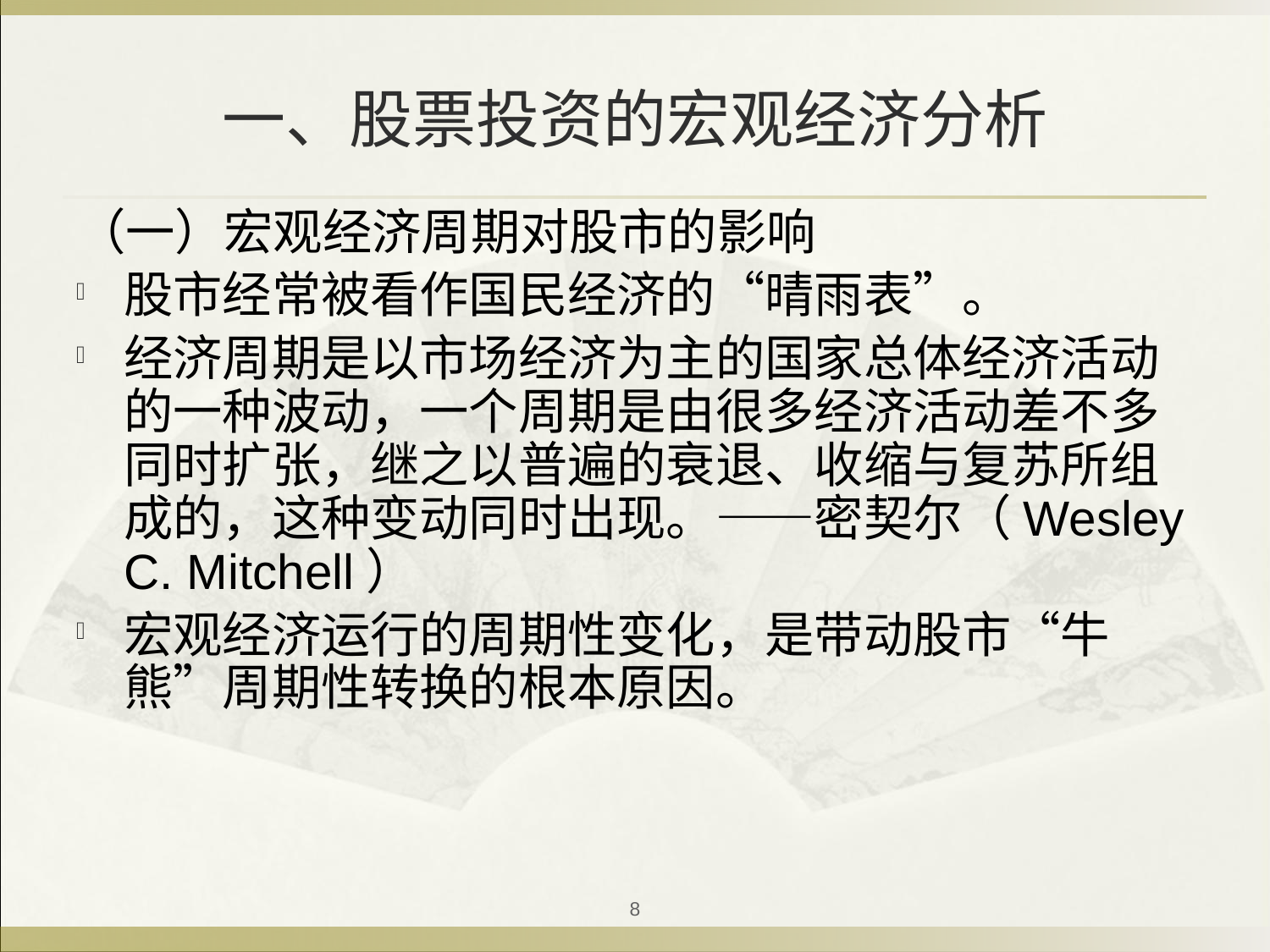

# 一、股票投资的宏观经济分析
（一）宏观经济周期对股市的影响
股市经常被看作国民经济的“晴雨表”。
经济周期是以市场经济为主的国家总体经济活动的一种波动，一个周期是由很多经济活动差不多同时扩张，继之以普遍的衰退、收缩与复苏所组成的，这种变动同时出现。——密契尔（Wesley C. Mitchell）
宏观经济运行的周期性变化，是带动股市“牛熊”周期性转换的根本原因。

8